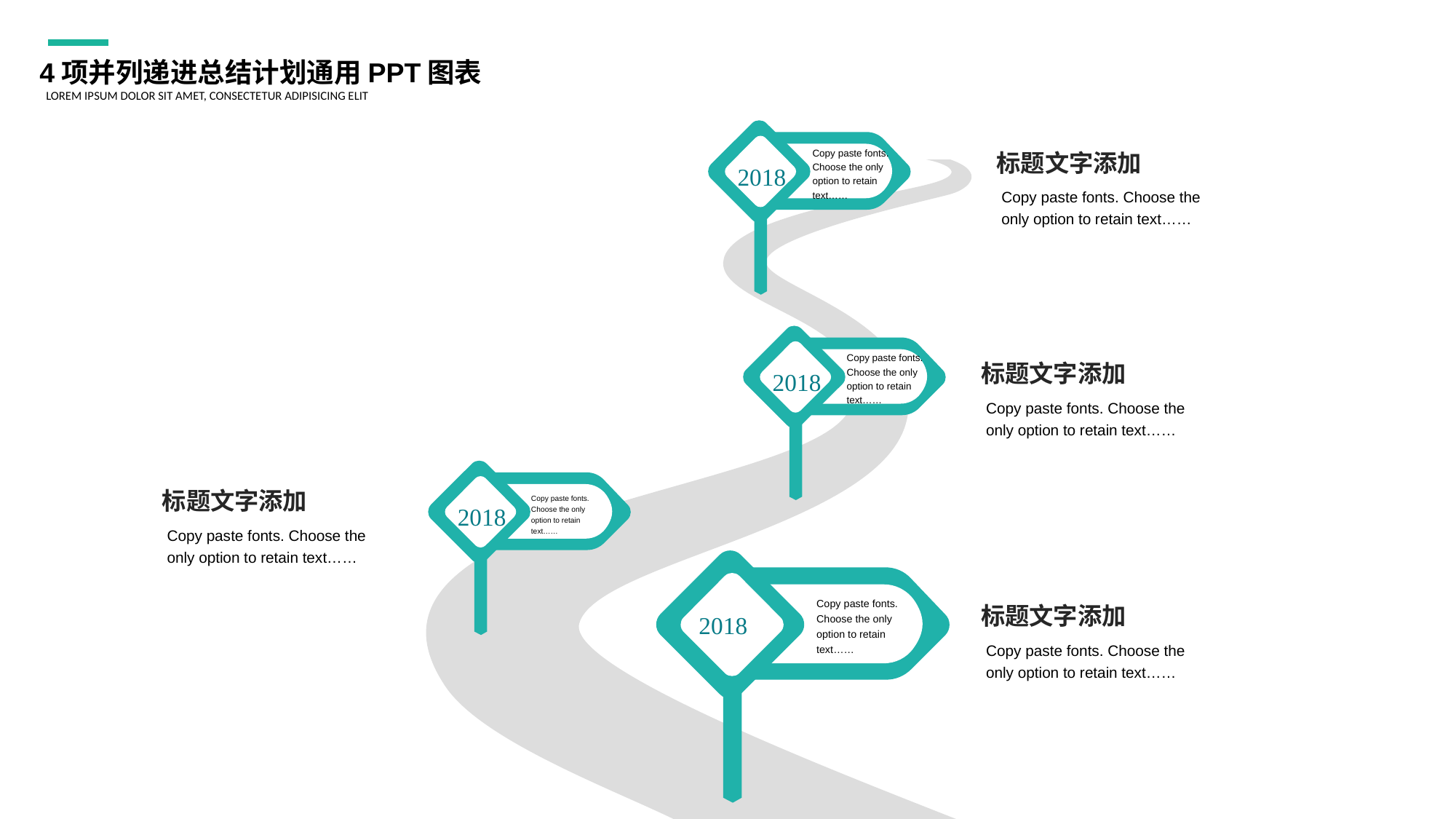

4项并列递进总结计划通用PPT图表
LOREM IPSUM DOLOR SIT AMET, CONSECTETUR ADIPISICING ELIT

2018

2018

2018

2018

标题文字添加
Copy paste fonts. Choose the only option to retain text……
Copy paste fonts. Choose the only option to retain text……
Copy paste fonts. Choose the only option to retain text……
标题文字添加
Copy paste fonts. Choose the only option to retain text……
标题文字添加
Copy paste fonts. Choose the only option to retain text……
Copy paste fonts. Choose the only option to retain text……
标题文字添加
Copy paste fonts. Choose the only option to retain text……
Copy paste fonts. Choose the only option to retain text……